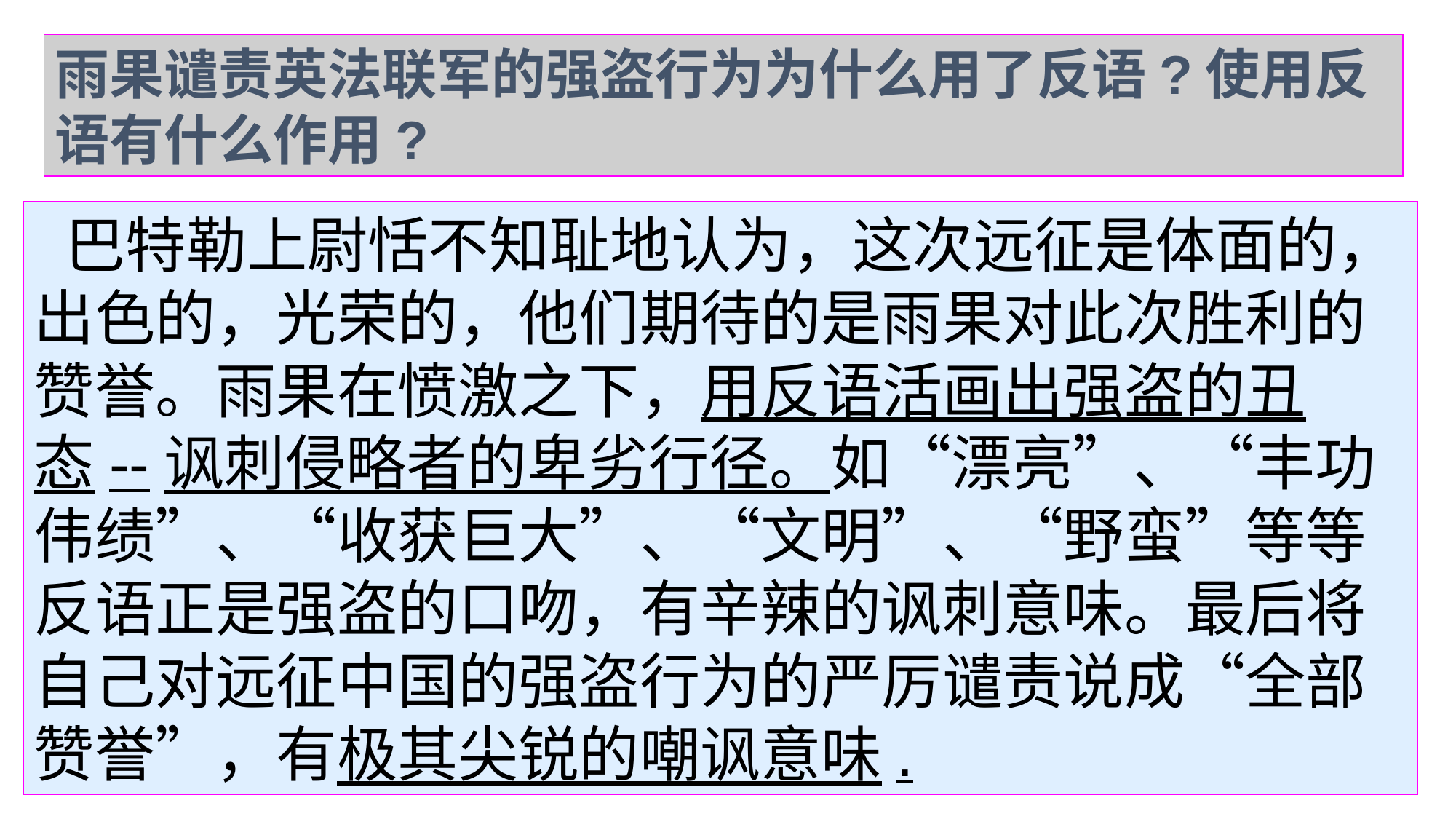

雨果谴责英法联军的强盗行为为什么用了反语?使用反语有什么作用?
    巴特勒上尉恬不知耻地认为，这次远征是体面的，出色的，光荣的，他们期待的是雨果对此次胜利的赞誉。雨果在愤激之下，用反语活画出强盗的丑态--讽刺侵略者的卑劣行径。如“漂亮”、“丰功伟绩”、“收获巨大”、“文明”、“野蛮”等等反语正是强盗的口吻，有辛辣的讽刺意味。最后将自己对远征中国的强盗行为的严厉谴责说成“全部赞誉”，有极其尖锐的嘲讽意味.